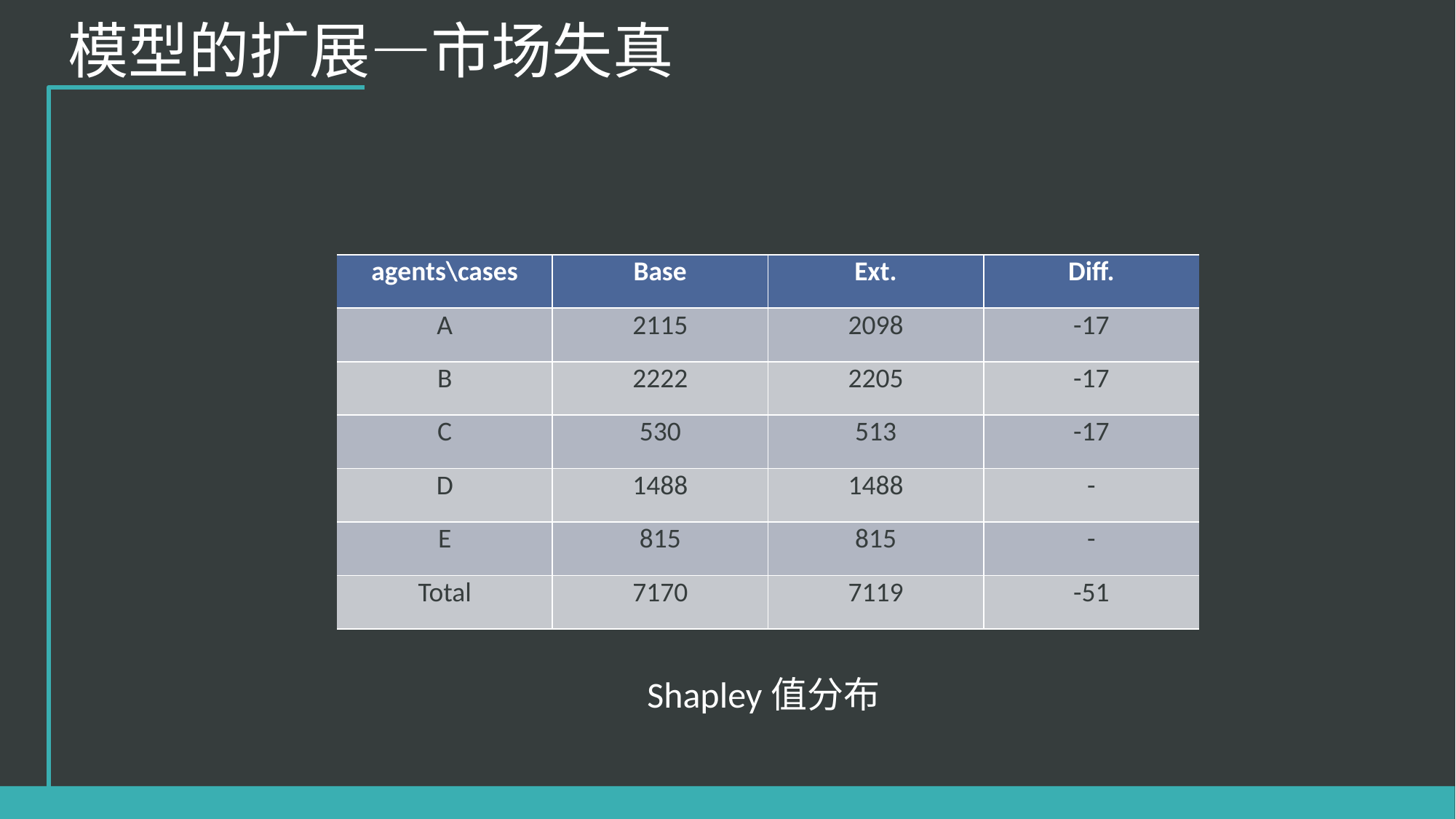

模型的扩展—市场失真

| agents\cases | Base | Ext. | Diff. |
| --- | --- | --- | --- |
| A | 2115 | 2098 | -17 |
| B | 2222 | 2205 | -17 |
| C | 530 | 513 | -17 |
| D | 1488 | 1488 | - |
| E | 815 | 815 | - |
| Total | 7170 | 7119 | -51 |
Shapley值分布